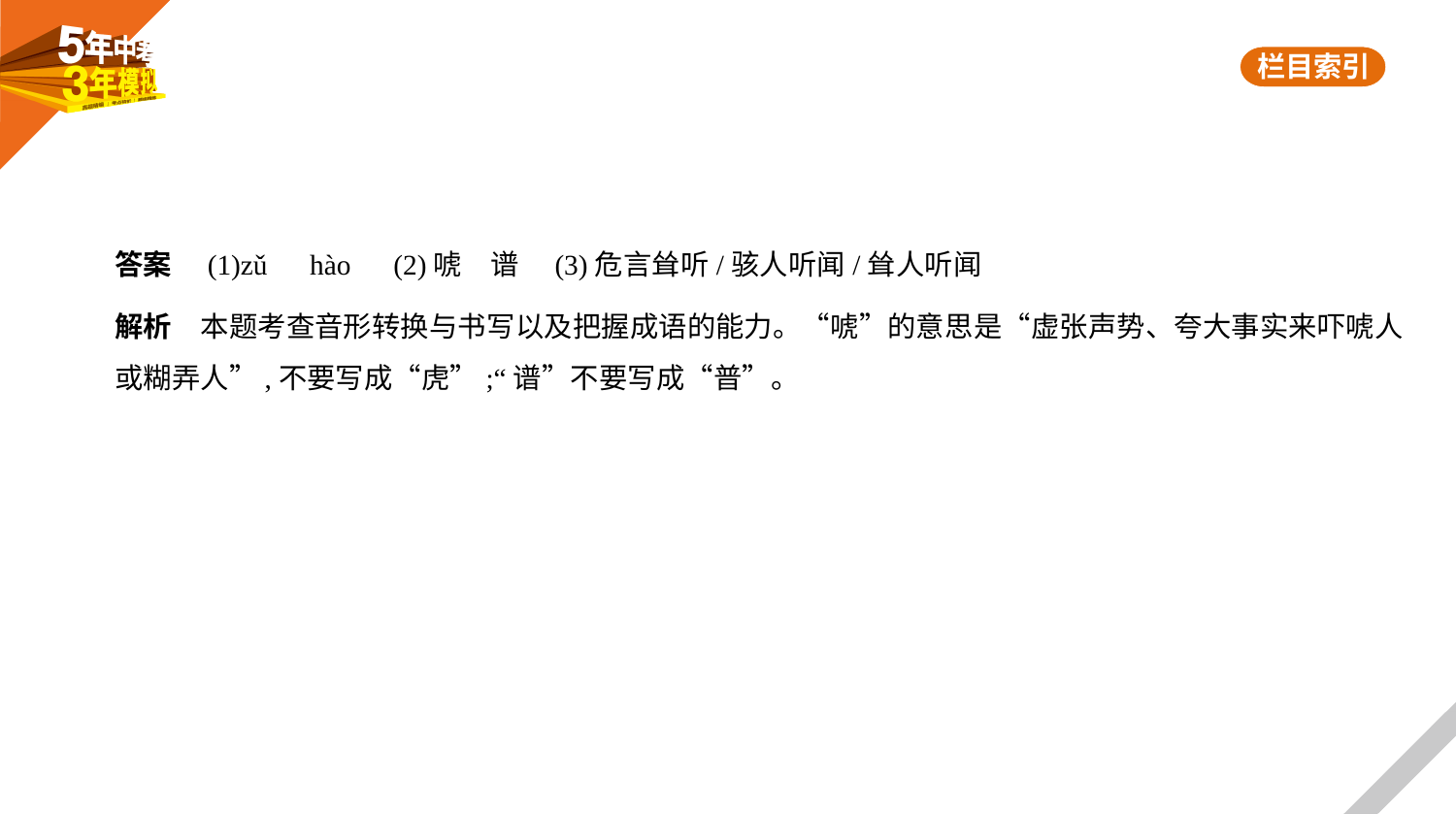

答案　(1)zǔ　hào　(2)唬　谱　(3)危言耸听/骇人听闻/耸人听闻
解析　本题考查音形转换与书写以及把握成语的能力。“唬”的意思是“虚张声势、夸大事实来吓唬人
或糊弄人”,不要写成“虎”;“谱”不要写成“普”。